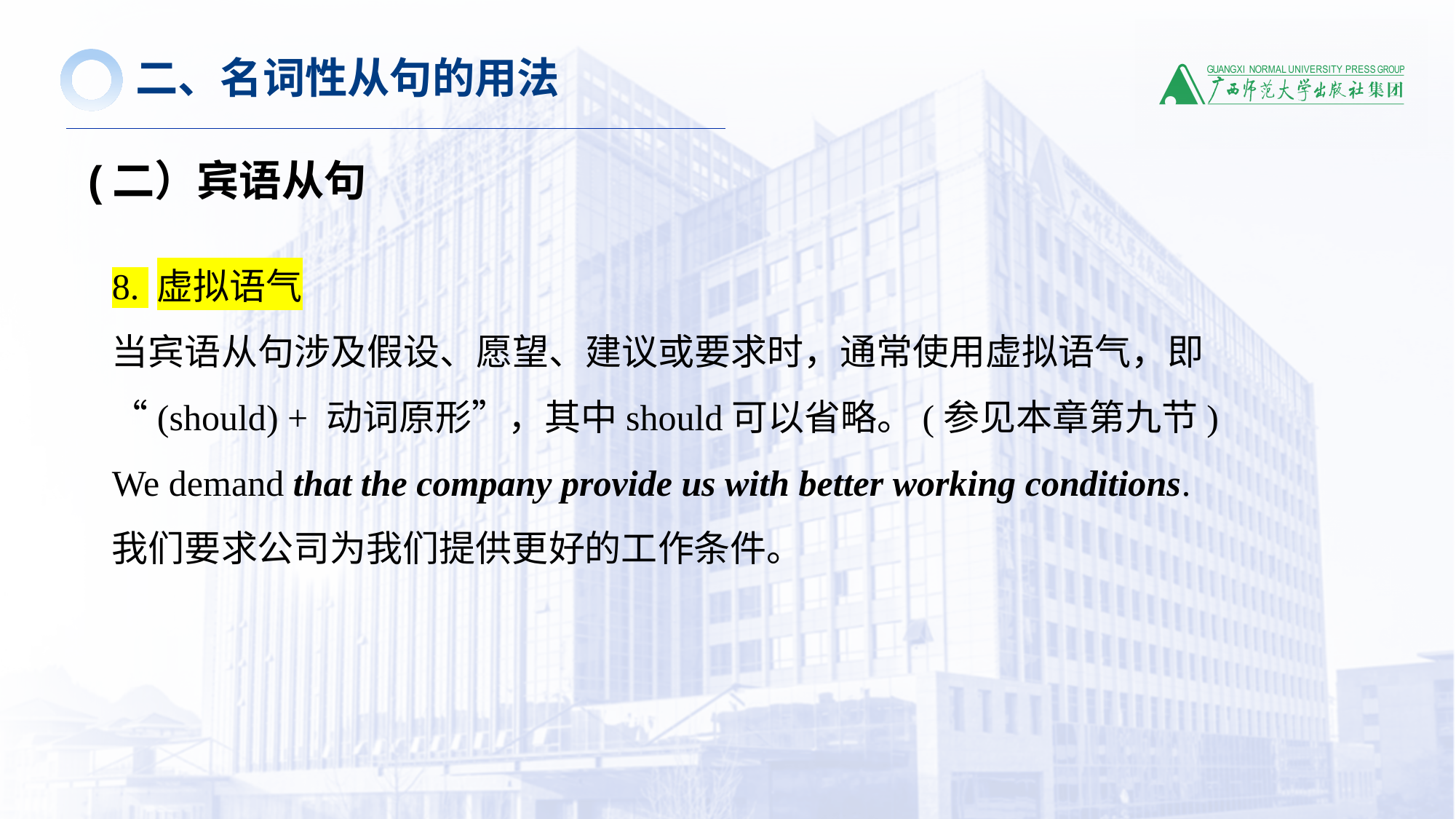

二、名词性从句的用法

(二）宾语从句
8. 虚拟语气
当宾语从句涉及假设、愿望、建议或要求时，通常使用虚拟语气，即“(should) + 动词原形”，其中should可以省略。(参见本章第九节)
We demand that the company provide us with better working conditions.
我们要求公司为我们提供更好的工作条件。